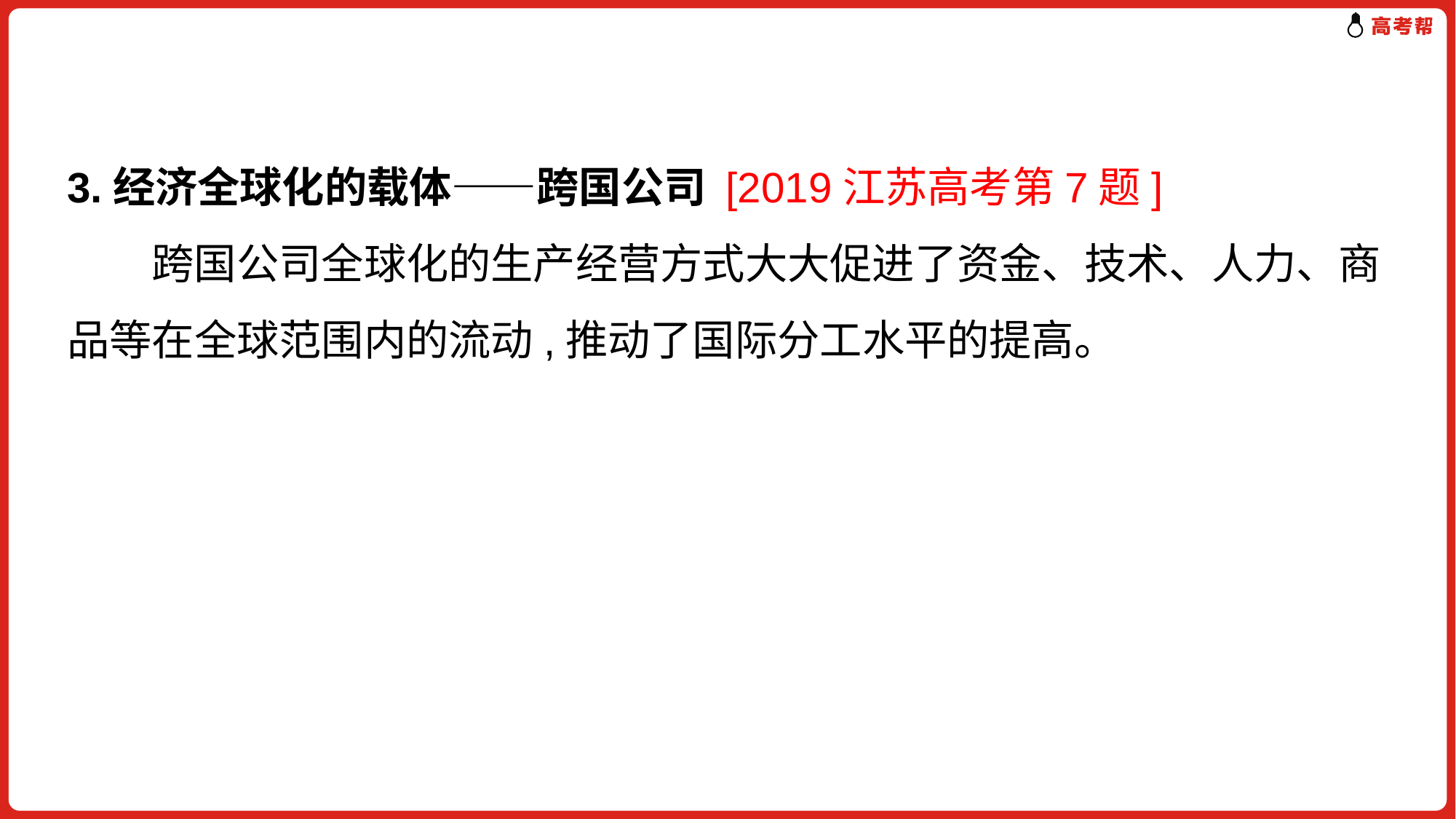

3.经济全球化的载体——跨国公司 [2019江苏高考第7题]
　　跨国公司全球化的生产经营方式大大促进了资金、技术、人力、商品等在全球范围内的流动,推动了国际分工水平的提高。